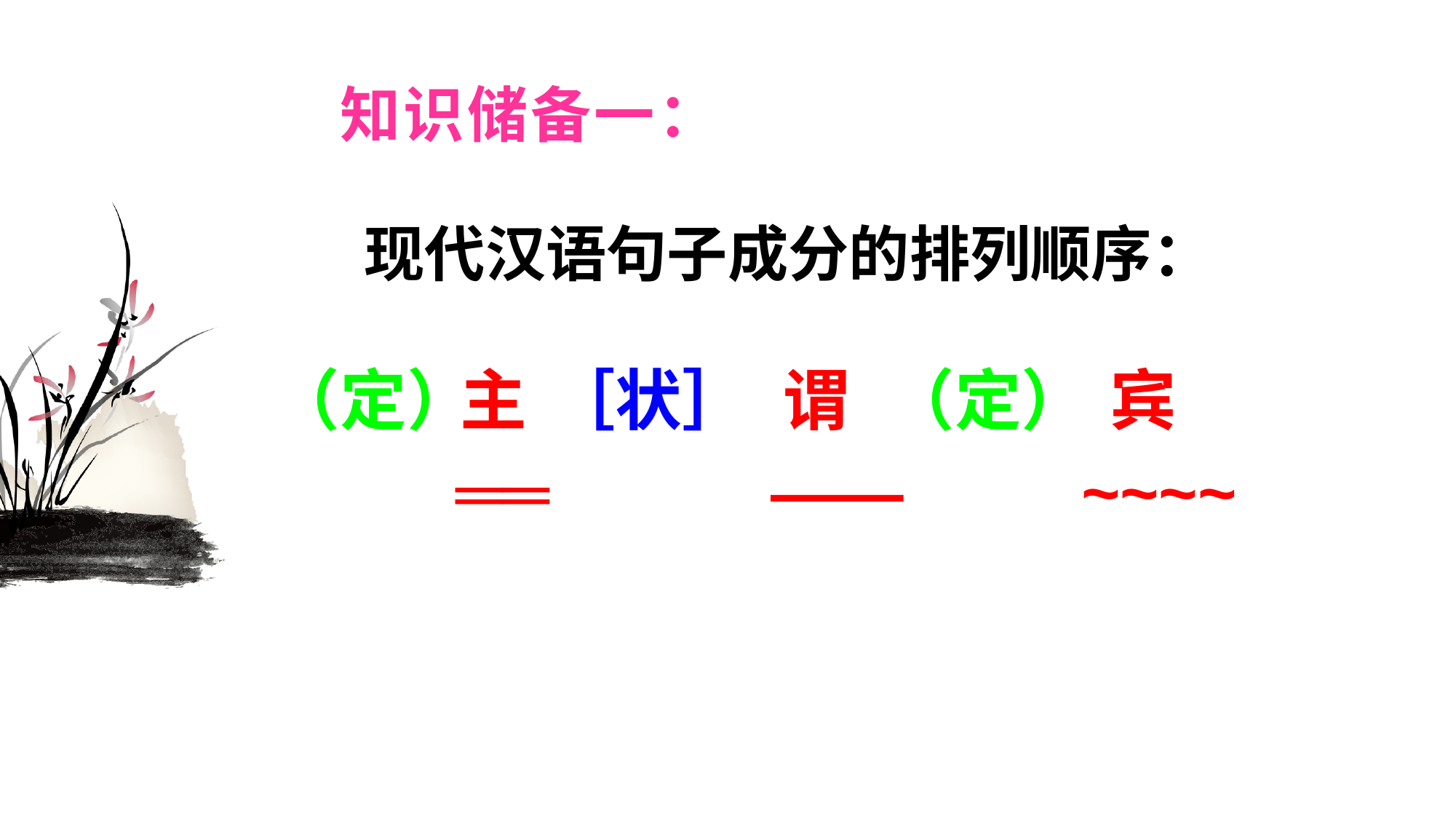

# 知识储备一：
现代汉语句子成分的排列顺序：
（定）
主
［状］
谓
（定）
宾
 ══
——
~~~~